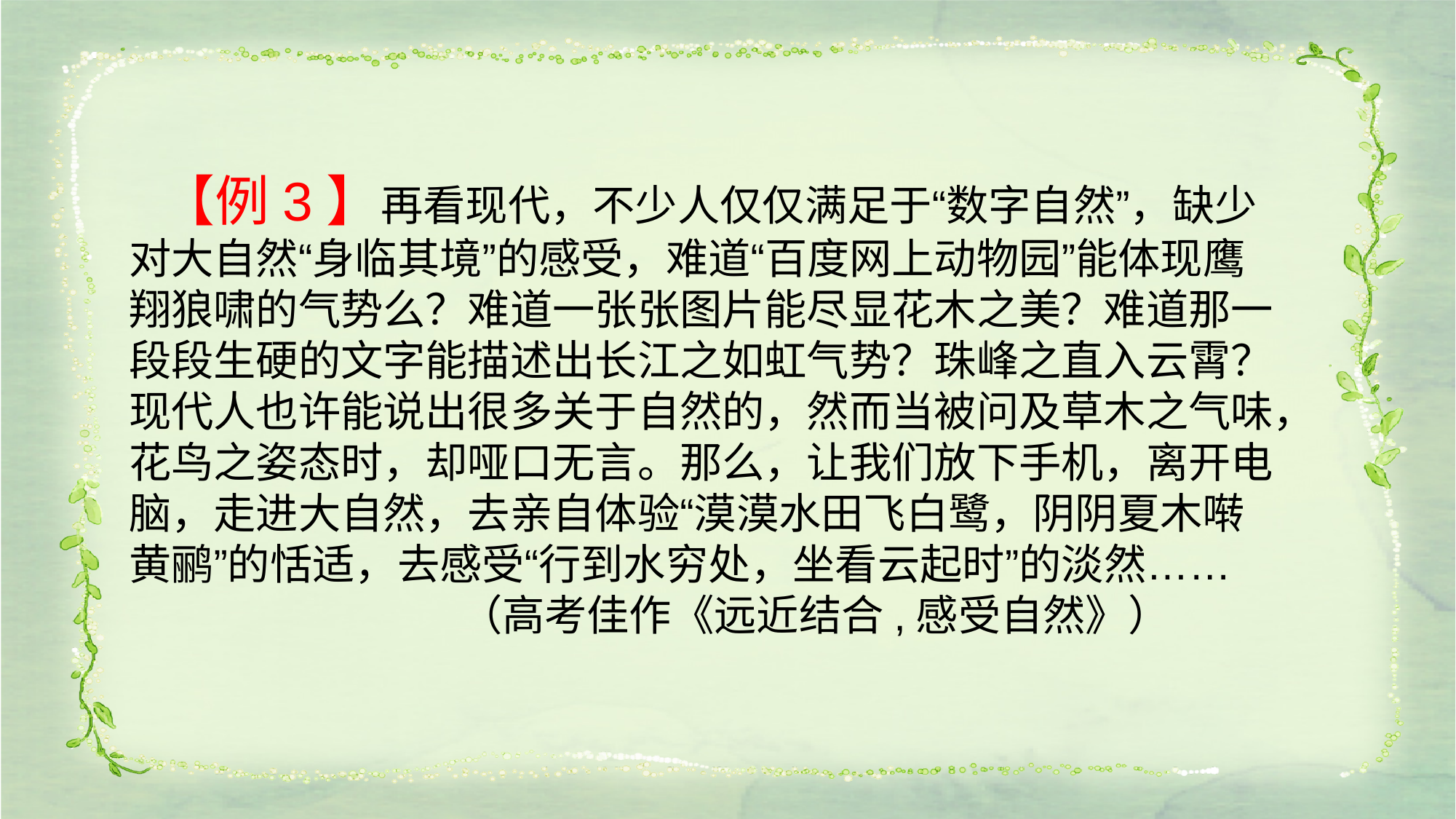

【例3】再看现代，不少人仅仅满足于“数字自然”，缺少对大自然“身临其境”的感受，难道“百度网上动物园”能体现鹰翔狼啸的气势么？难道一张张图片能尽显花木之美？难道那一段段生硬的文字能描述出长江之如虹气势？珠峰之直入云霄？现代人也许能说出很多关于自然的，然而当被问及草木之气味，花鸟之姿态时，却哑口无言。那么，让我们放下手机，离开电脑，走进大自然，去亲自体验“漠漠水田飞白鹭，阴阴夏木啭黄鹂”的恬适，去感受“行到水穷处，坐看云起时”的淡然……                                 （高考佳作《远近结合,感受自然》）